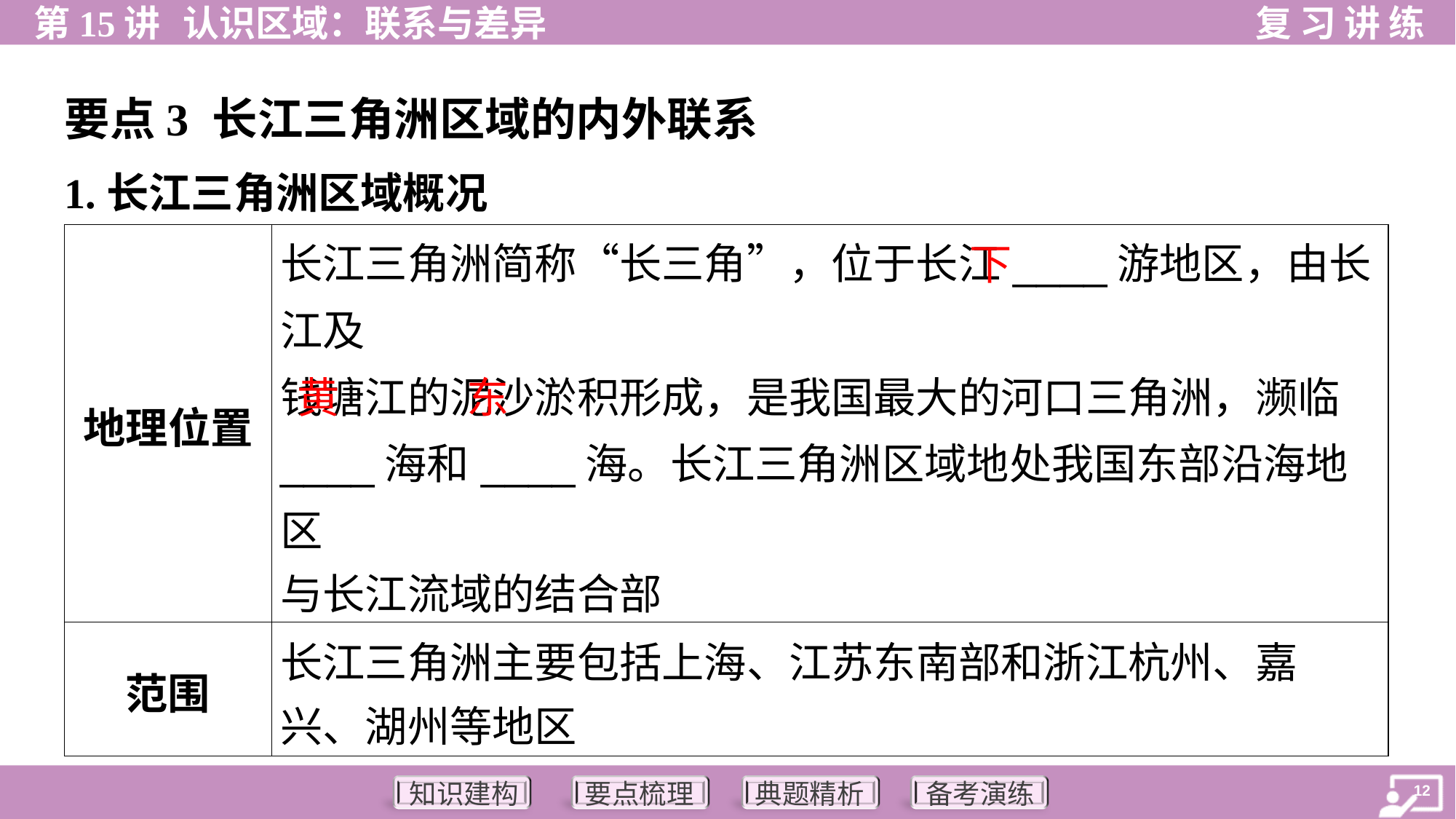

要点3 长江三角洲区域的内外联系
1.长江三角洲区域概况
下
| 地理位置 | 长江三角洲简称“长三角”，位于长江\_\_\_\_游地区，由长江及 钱塘江的泥沙淤积形成，是我国最大的河口三角洲，濒临 \_\_\_\_海和\_\_\_\_海。长江三角洲区域地处我国东部沿海地区 与长江流域的结合部 |
| --- | --- |
| 范围 | 长江三角洲主要包括上海、江苏东南部和浙江杭州、嘉 兴、湖州等地区 |
黄
东